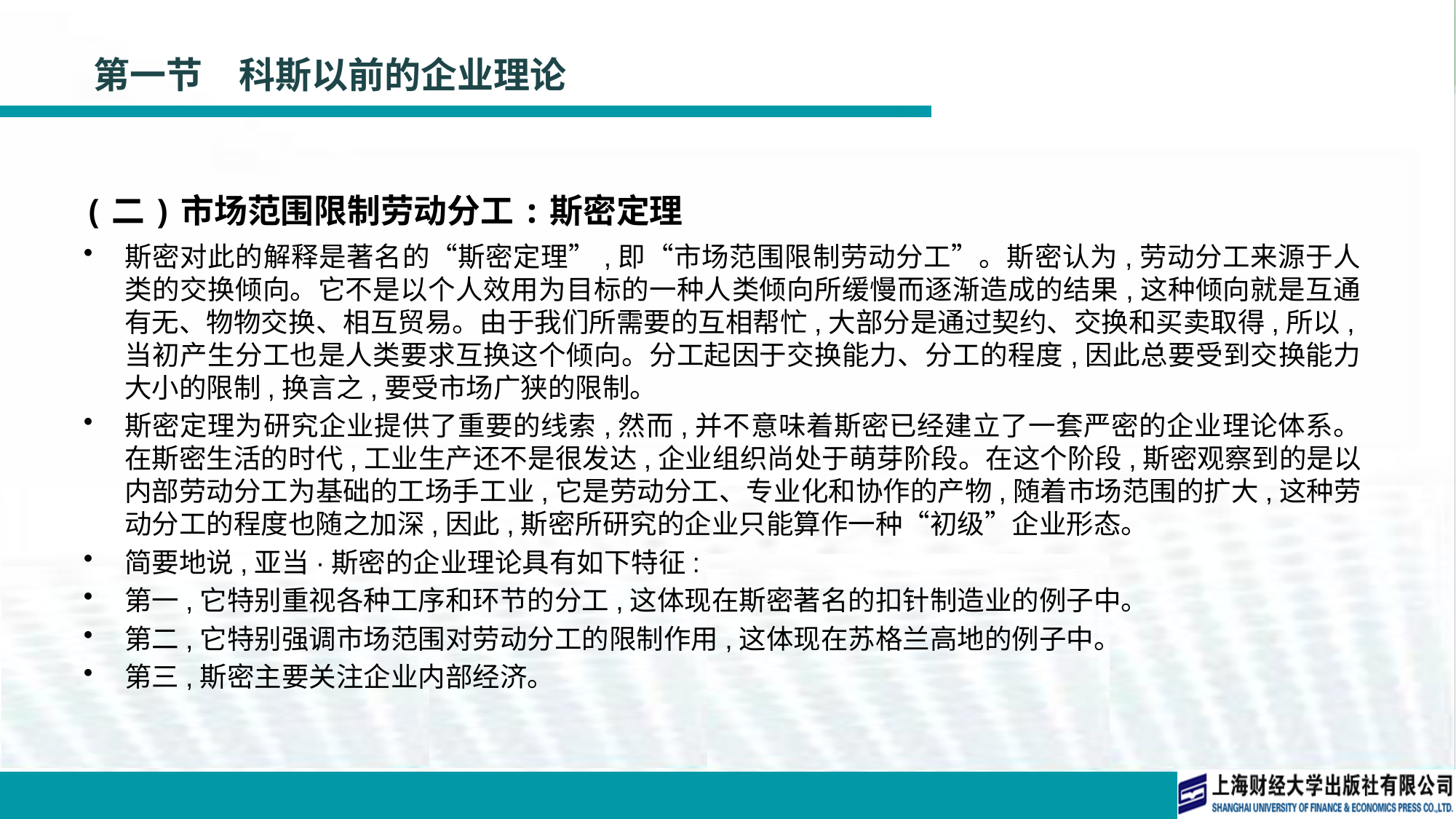

# 第一节　科斯以前的企业理论
(二)市场范围限制劳动分工:斯密定理
斯密对此的解释是著名的“斯密定理”,即“市场范围限制劳动分工”。斯密认为,劳动分工来源于人类的交换倾向。它不是以个人效用为目标的一种人类倾向所缓慢而逐渐造成的结果,这种倾向就是互通有无、物物交换、相互贸易。由于我们所需要的互相帮忙,大部分是通过契约、交换和买卖取得,所以,当初产生分工也是人类要求互换这个倾向。分工起因于交换能力、分工的程度,因此总要受到交换能力大小的限制,换言之,要受市场广狭的限制。
斯密定理为研究企业提供了重要的线索,然而,并不意味着斯密已经建立了一套严密的企业理论体系。在斯密生活的时代,工业生产还不是很发达,企业组织尚处于萌芽阶段。在这个阶段,斯密观察到的是以内部劳动分工为基础的工场手工业,它是劳动分工、专业化和协作的产物,随着市场范围的扩大,这种劳动分工的程度也随之加深,因此,斯密所研究的企业只能算作一种“初级”企业形态。
简要地说,亚当·斯密的企业理论具有如下特征:
第一,它特别重视各种工序和环节的分工,这体现在斯密著名的扣针制造业的例子中。
第二,它特别强调市场范围对劳动分工的限制作用,这体现在苏格兰高地的例子中。
第三,斯密主要关注企业内部经济。